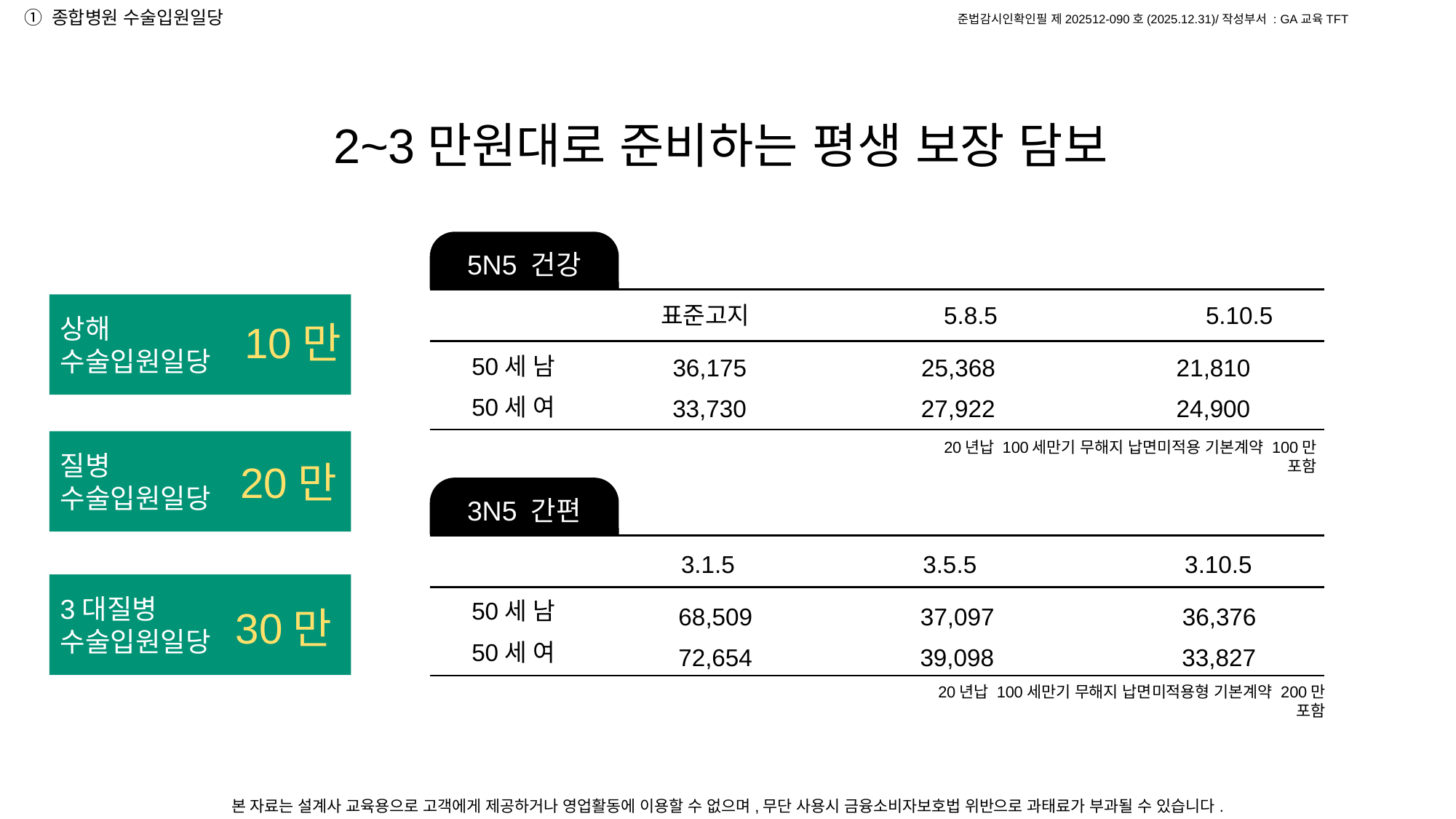

① 종합병원 수술입원일당
2~3만원대로 준비하는 평생 보장 담보
5N5 건강
상해
수술입원일당
10만
표준고지                            5.8.5                               5.10.5
50세 남
36,175                          25,368                           21,810
50세 여
33,730                          27,922                           24,900
질병
수술입원일당
20만
20년납 100세만기 무해지 납면미적용 기본계약 100만 포함
3N5 간편
3.1.5                            3.5.5                               3.10.5
3대질병
수술입원일당
30만
50세 남
68,509                         37,097                            36,376
50세 여
72,654                         39,098                            33,827
20년납 100세만기 무해지 납면미적용형 기본계약 200만 포함